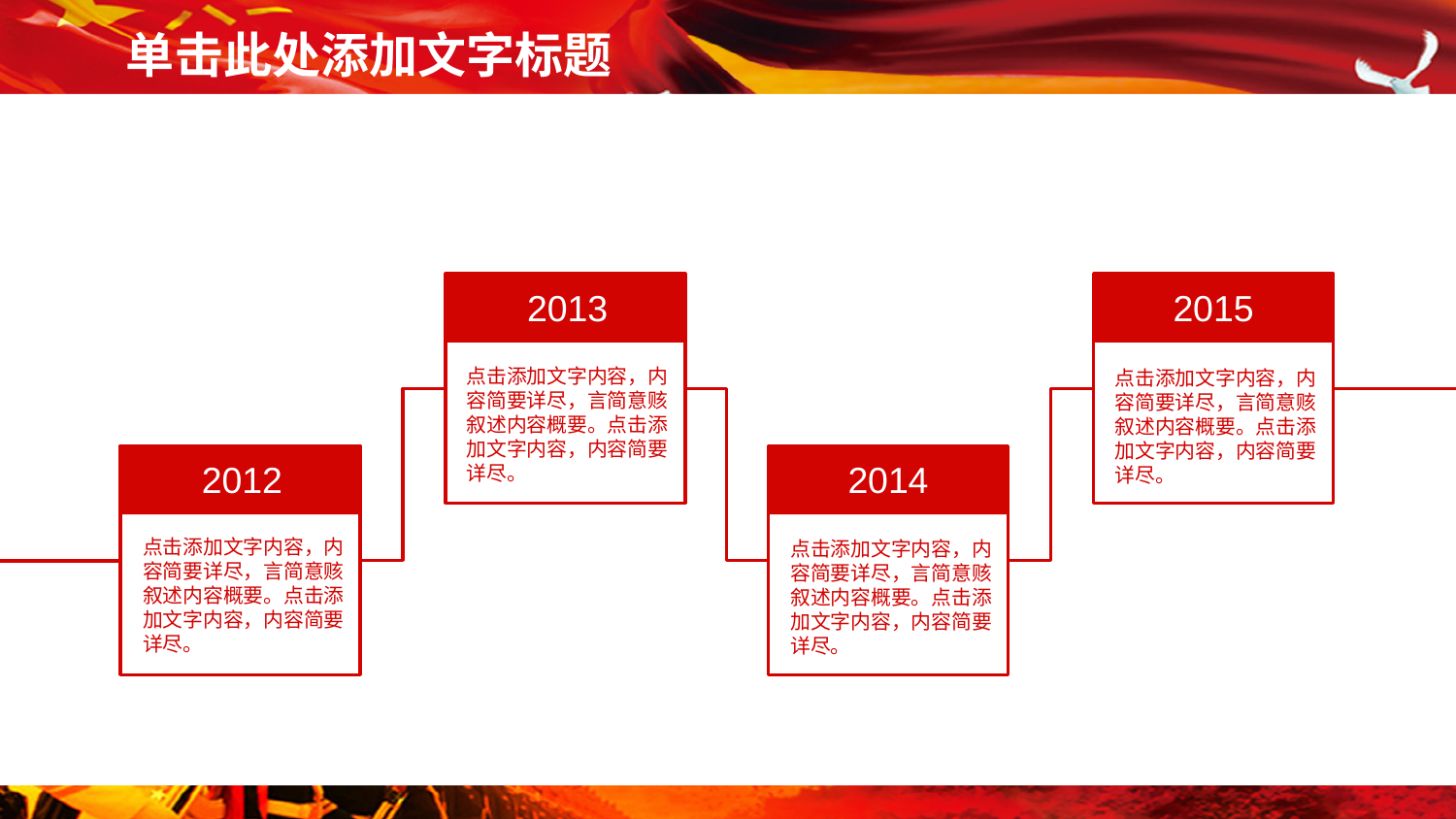

2013
2015
点击添加文字内容，内
容简要详尽，言简意赅
叙述内容概要。点击添
加文字内容，内容简要
详尽。
点击添加文字内容，内
容简要详尽，言简意赅
叙述内容概要。点击添
加文字内容，内容简要
详尽。

2012
2014
点击添加文字内容，内
容简要详尽，言简意赅
叙述内容概要。点击添
加文字内容，内容简要
详尽。
点击添加文字内容，内
容简要详尽，言简意赅
叙述内容概要。点击添
加文字内容，内容简要
详尽。
0.5 秒延迟符，无
意义，可删除.